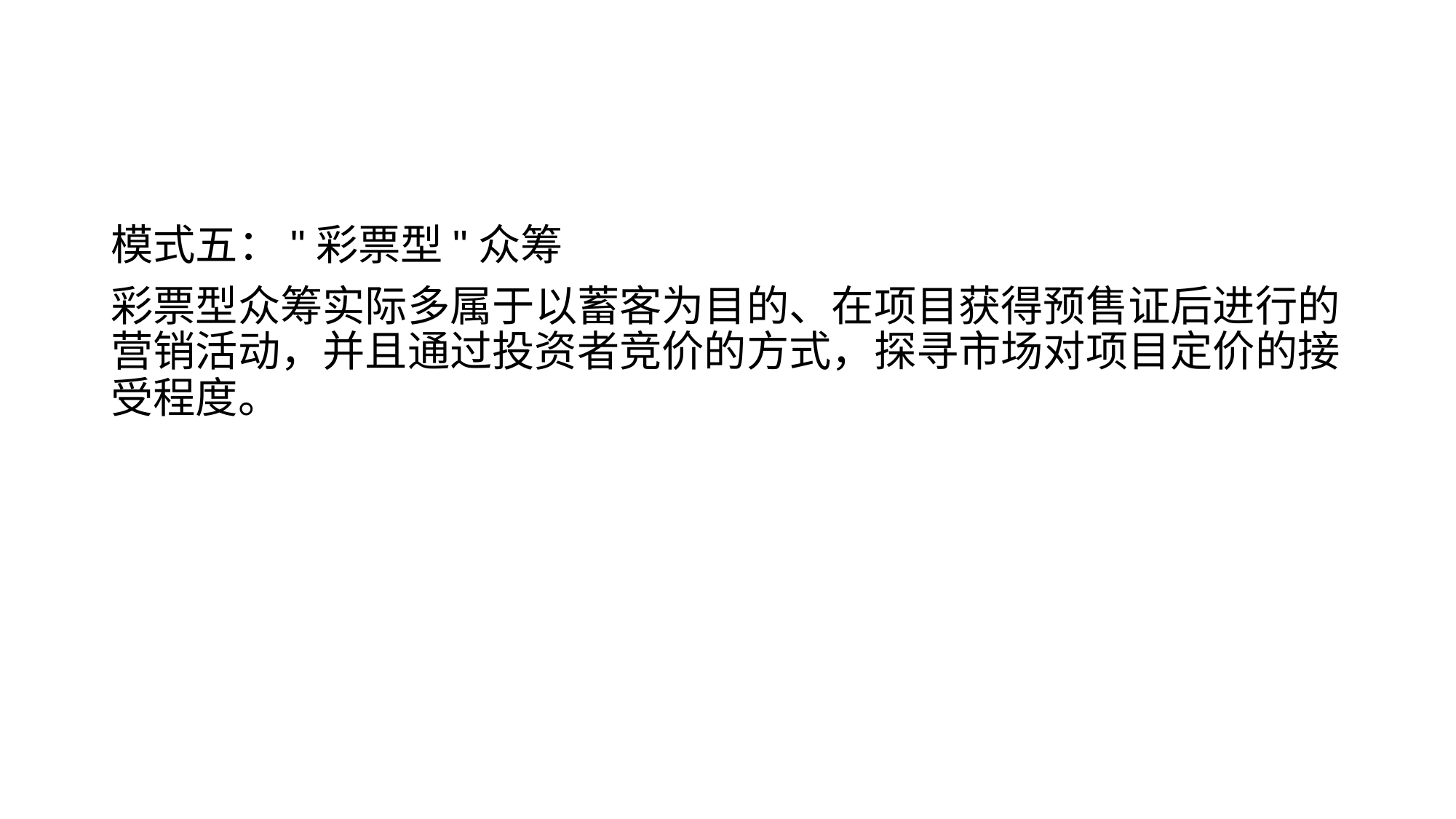

#
模式五："彩票型"众筹
彩票型众筹实际多属于以蓄客为目的、在项目获得预售证后进行的营销活动，并且通过投资者竞价的方式，探寻市场对项目定价的接受程度。